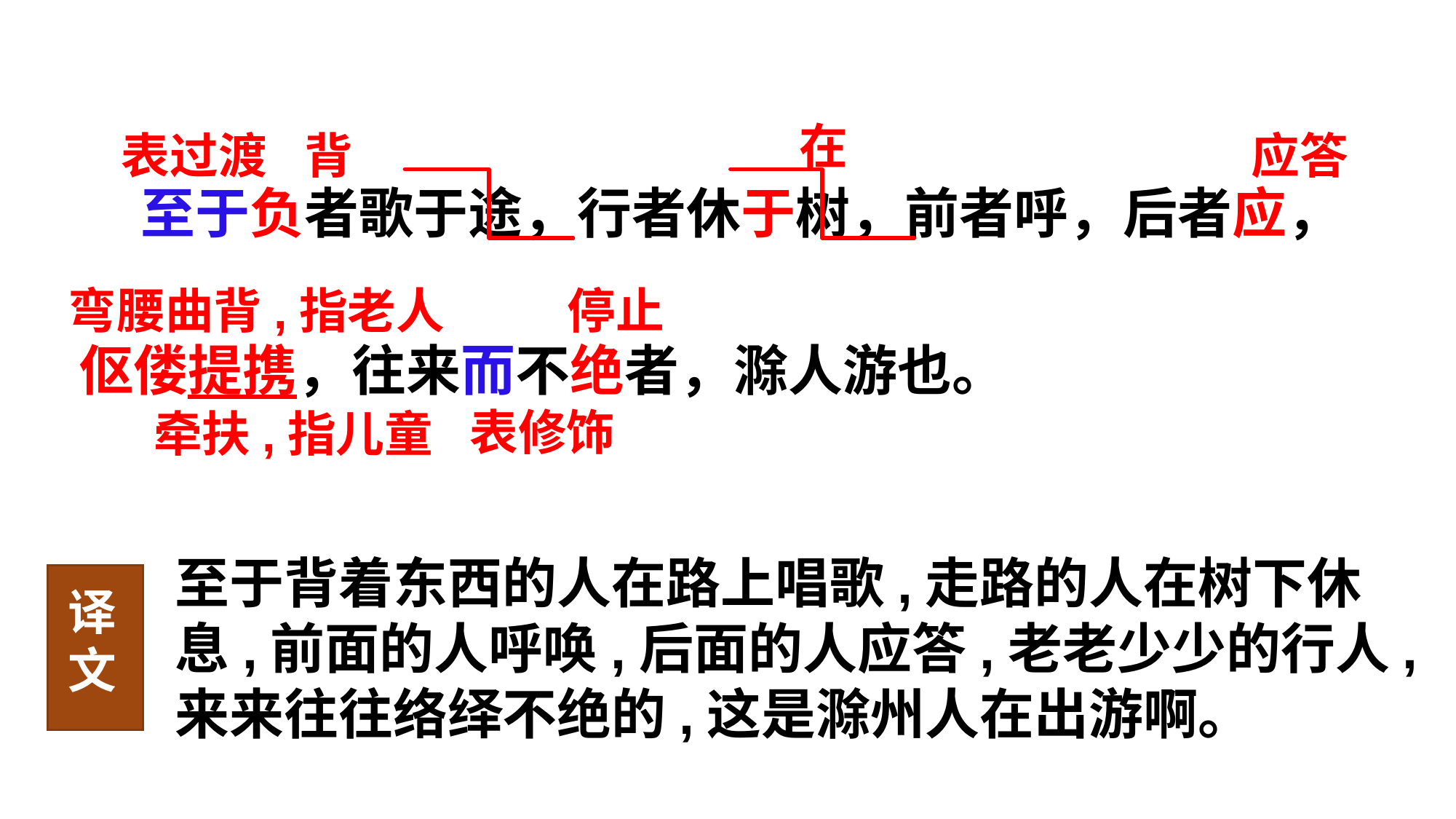

在
表过渡
背
应答
    至于负者歌于途，行者休于树，前者呼，后者应，

伛偻提携，往来而不绝者，滁人游也。
弯腰曲背,指老人
停止
表修饰
牵扶,指儿童
至于背着东西的人在路上唱歌,走路的人在树下休息,前面的人呼唤,后面的人应答,老老少少的行人,来来往往络绎不绝的,这是滁州人在出游啊。

译文